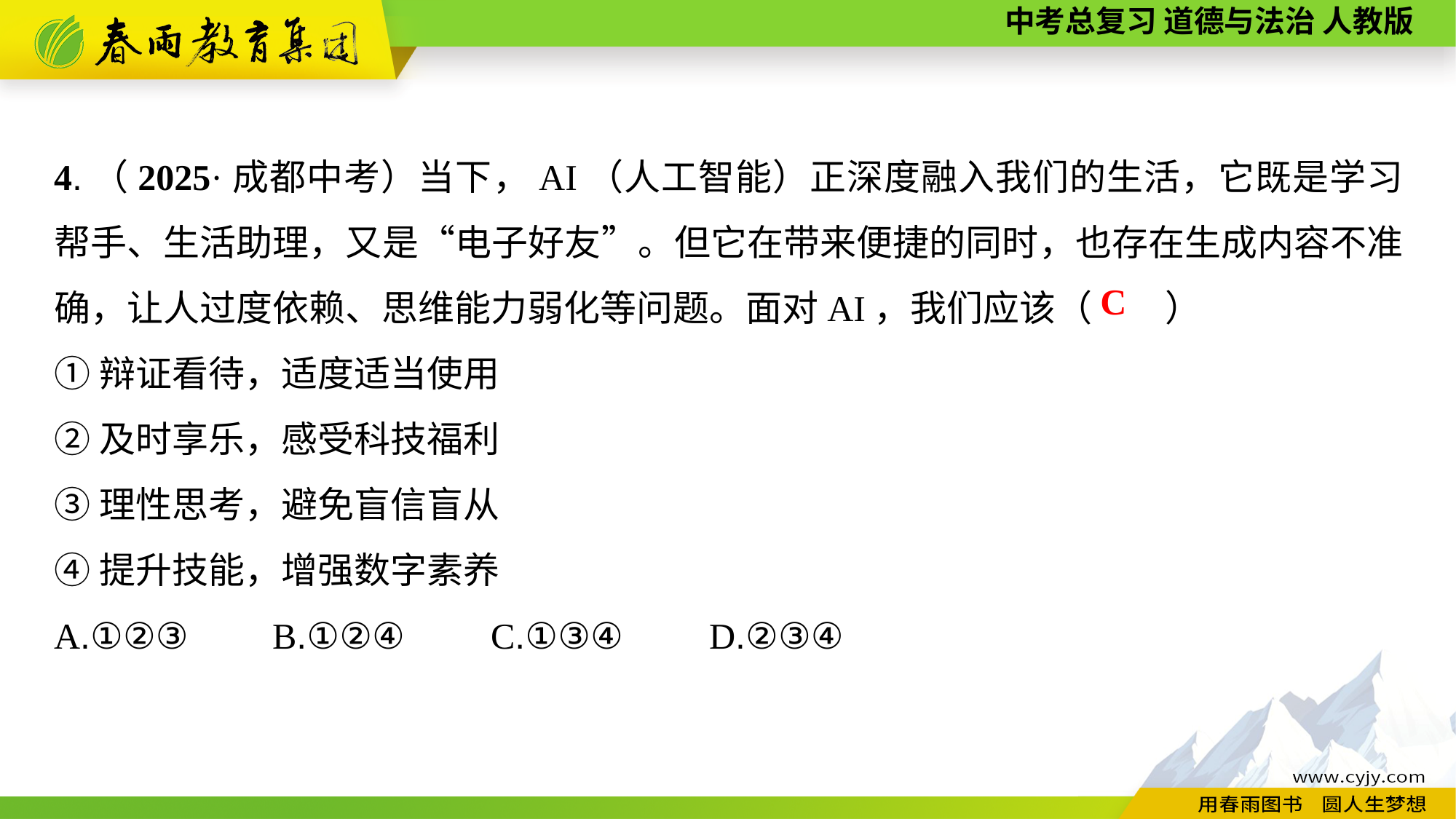

4.（2025·成都中考）当下，AI（人工智能）正深度融入我们的生活，它既是学习帮手、生活助理，又是“电子好友”。但它在带来便捷的同时，也存在生成内容不准确，让人过度依赖、思维能力弱化等问题。面对AI，我们应该（　　）
①辩证看待，适度适当使用
②及时享乐，感受科技福利
③理性思考，避免盲信盲从
④提升技能，增强数字素养
A.①②③	B.①②④	C.①③④	D.②③④
C